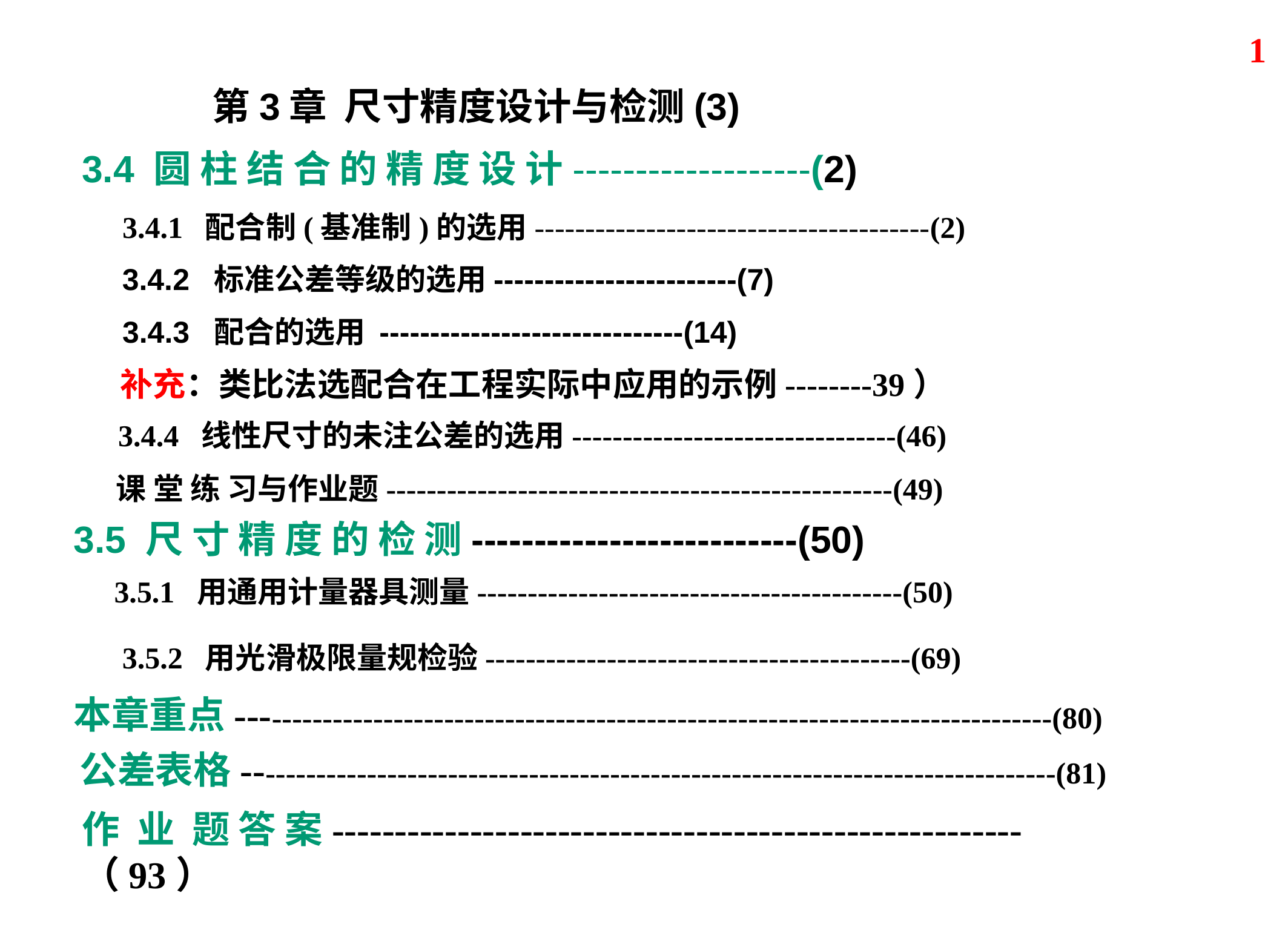

1
第3章  尺寸精度设计与检测(3)
3.4 圆 柱 结 合 的 精 度 设 计-------------------(2)
3.4.1  配合制(基准制)的选用---------------------------------------(2)
3.4.2  标准公差等级的选用------------------------(7)
3.4.3  配合的选用 ------------------------------(14)
补充：类比法选配合在工程实际中应用的示例--------39）
3.4.4  线性尺寸的未注公差的选用--------------------------------(46)
课 堂 练 习与作业题--------------------------------------------------(49)
3.5 尺 寸 精 度 的 检 测--------------------------(50)
3.5.1  用通用计量器具测量------------------------------------------(50)
3.5.2  用光滑极限量规检验------------------------------------------(69)
本章重点--------------------------------------------------------------------------------(80)
公差表格--------------------------------------------------------------------------------(81)
作  业  题 答 案-------------------------------------------------------（93）